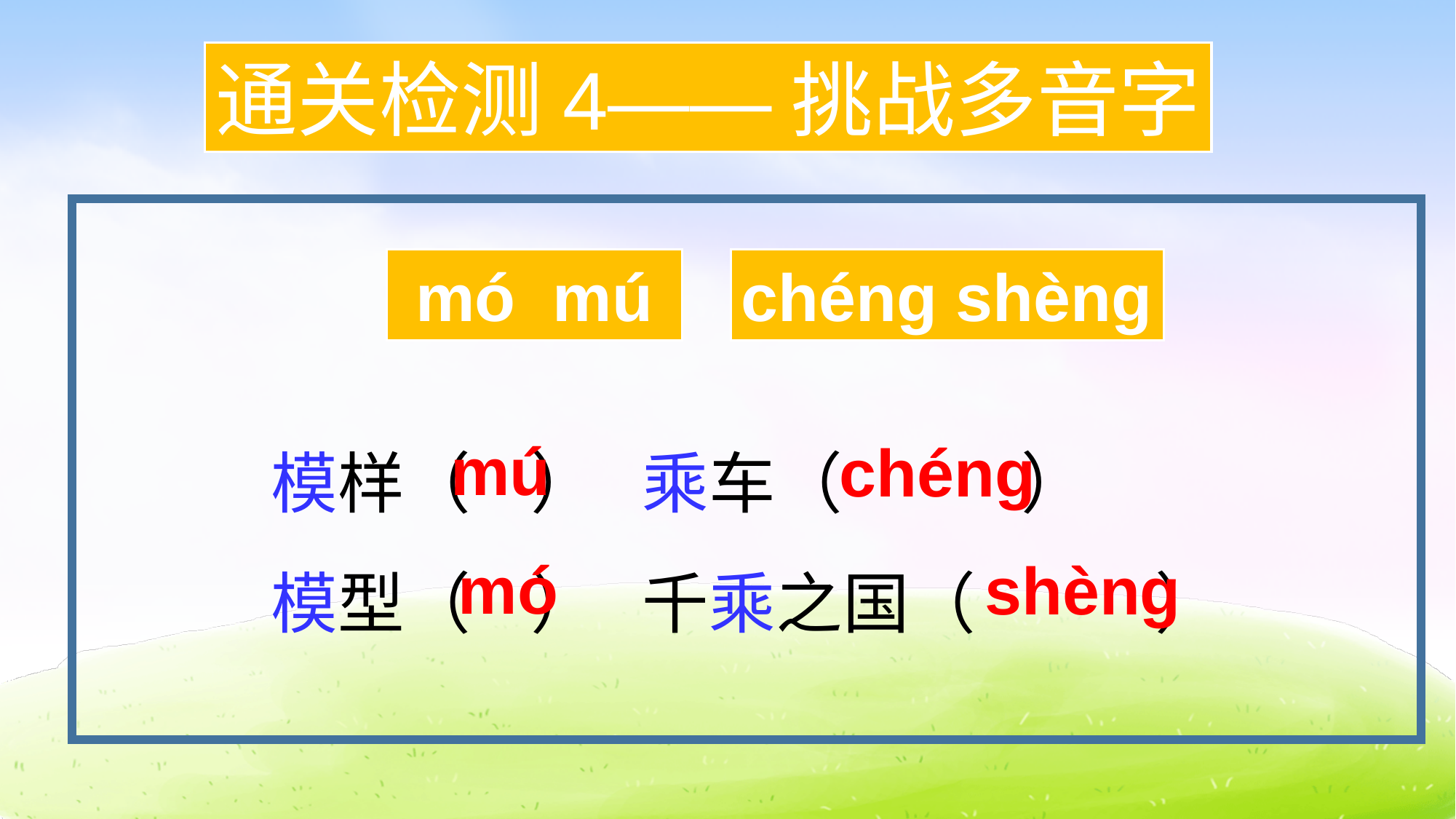

通关检测4——挑战多音字

 mó  mú
chéng shèng
模样（    ）   乘车（            ）
模型（    ）   千乘之国（            ）
mú
chéng
mó
shèng